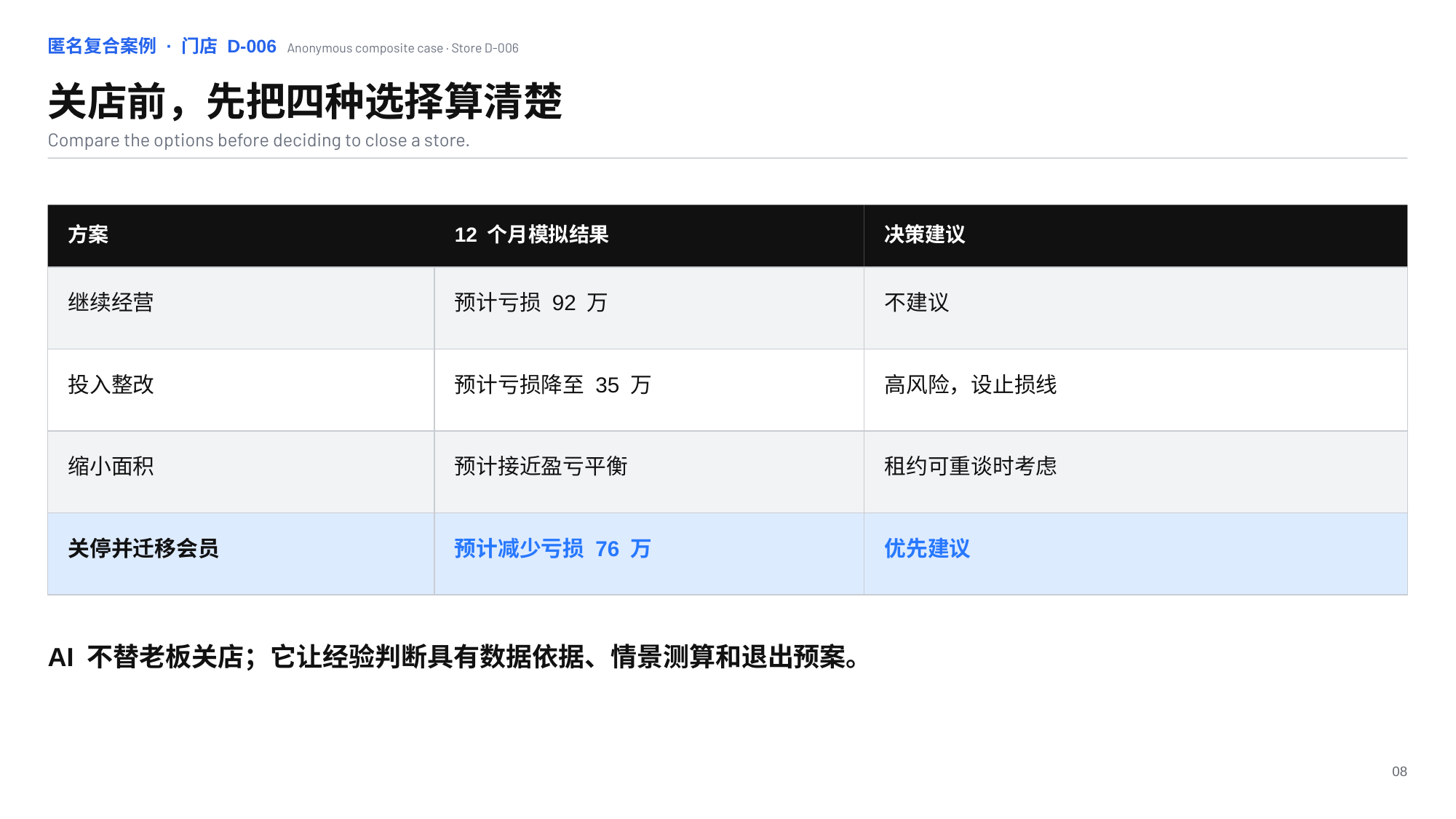

匿名复合案例 · 门店 D-006  Anonymous composite case · Store D-006
关店前，先把四种选择算清楚
Compare the options before deciding to close a store.

方案
12 个月模拟结果
决策建议

继续经营
预计亏损 92 万
不建议

投入整改
预计亏损降至 35 万
高风险，设止损线

缩小面积
预计接近盈亏平衡
租约可重谈时考虑

关停并迁移会员
预计减少亏损 76 万
优先建议
AI 不替老板关店；它让经验判断具有数据依据、情景测算和退出预案。
08